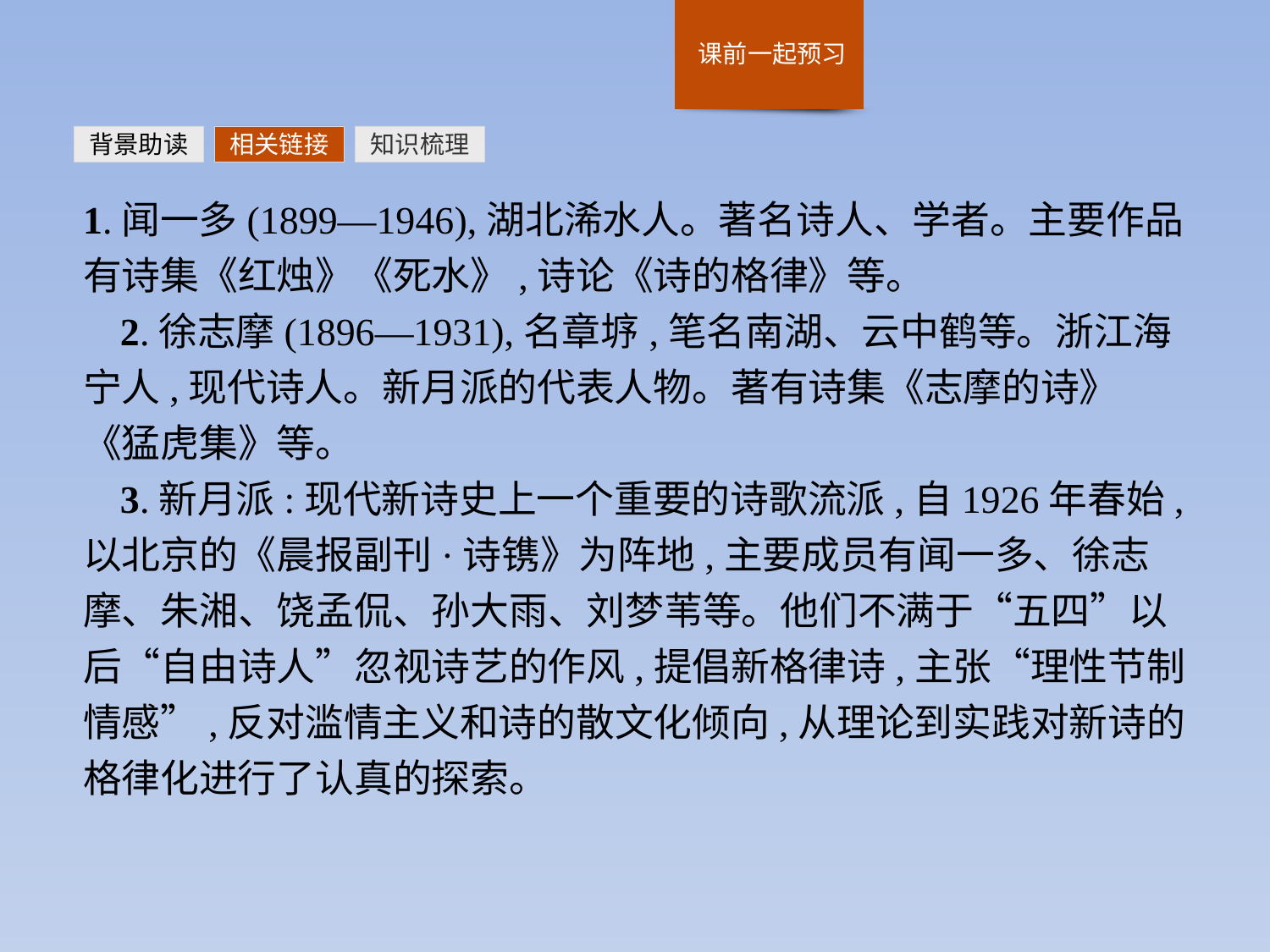

背景助读
相关链接
知识梳理
1.闻一多(1899—1946),湖北浠水人。著名诗人、学者。主要作品有诗集《红烛》《死水》,诗论《诗的格律》等。
2.徐志摩(1896—1931),名章垿,笔名南湖、云中鹤等。浙江海宁人,现代诗人。新月派的代表人物。著有诗集《志摩的诗》《猛虎集》等。
3.新月派:现代新诗史上一个重要的诗歌流派,自1926年春始,以北京的《晨报副刊·诗镌》为阵地,主要成员有闻一多、徐志摩、朱湘、饶孟侃、孙大雨、刘梦苇等。他们不满于“五四”以后“自由诗人”忽视诗艺的作风,提倡新格律诗,主张“理性节制情感”,反对滥情主义和诗的散文化倾向,从理论到实践对新诗的格律化进行了认真的探索。